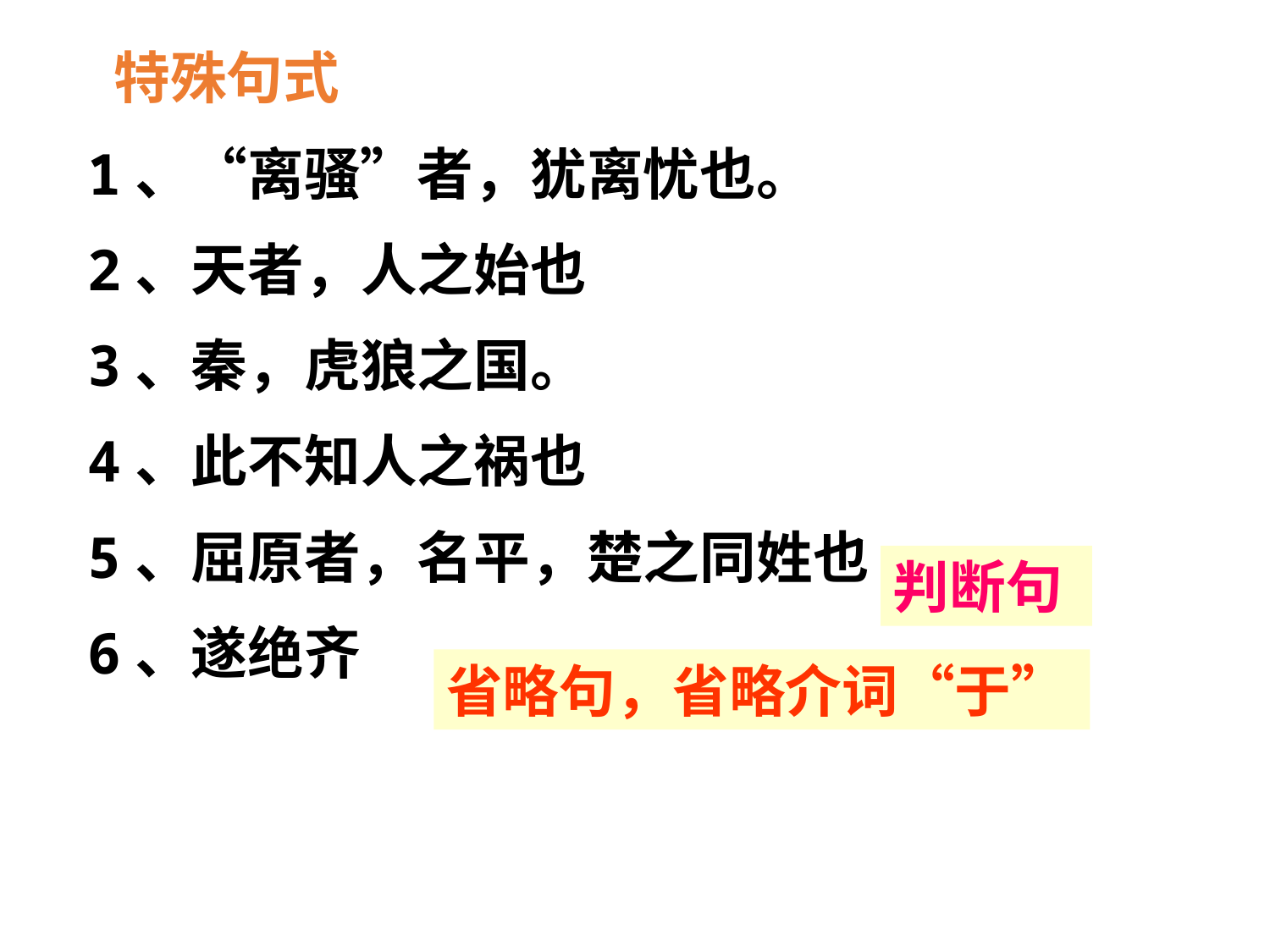

特殊句式
1、“离骚”者，犹离忧也。
2、天者，人之始也
3、秦，虎狼之国。
4、此不知人之祸也
5、屈原者，名平，楚之同姓也
6、遂绝齐
判断句
省略句，省略介词“于”